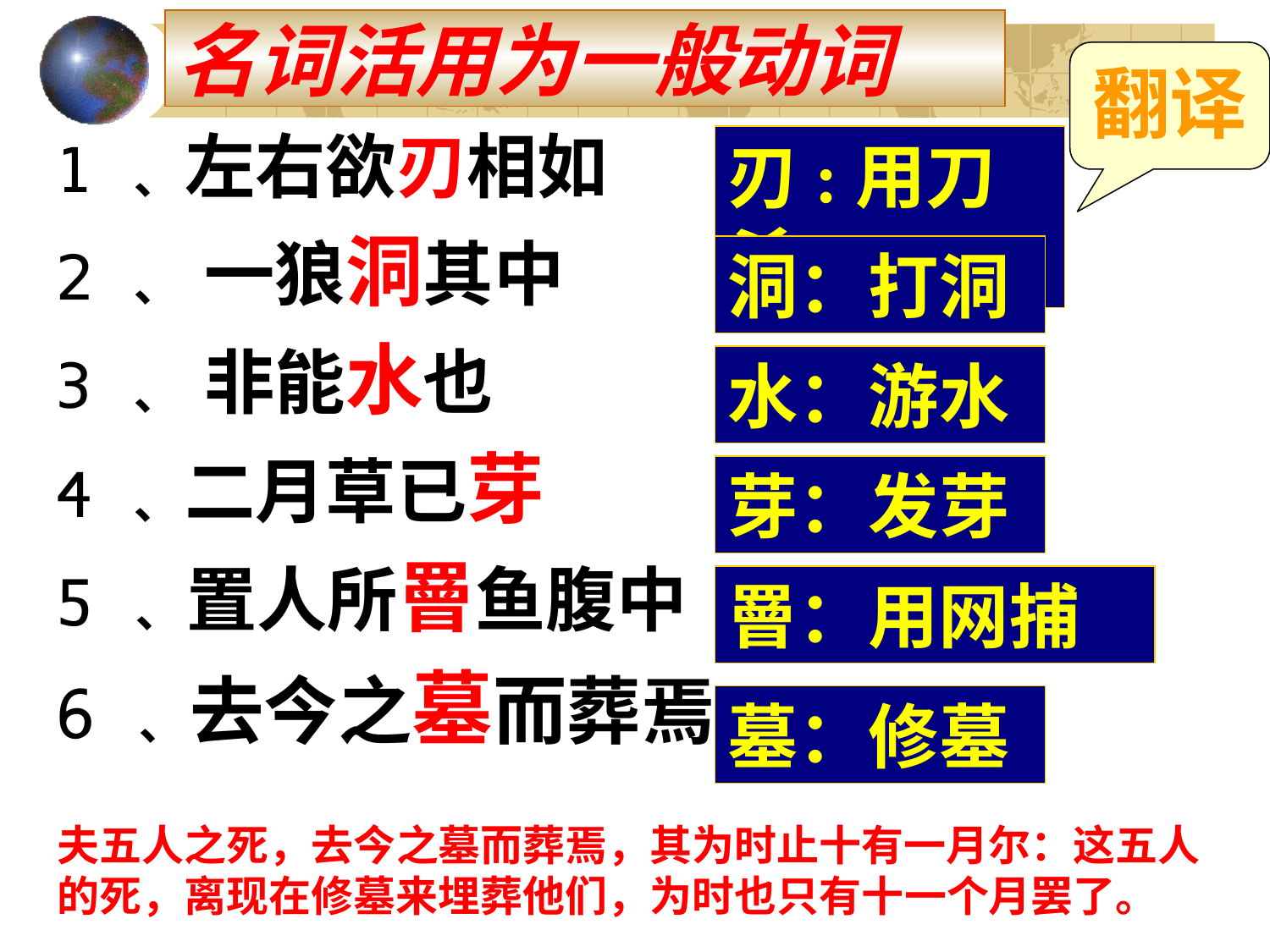

# 名词活用为一般动词
翻译
1 ﹑左右欲刃相如
2 ﹑ 一狼洞其中
3 ﹑ 非能水也
4 ﹑二月草已芽
5 ﹑置人所罾鱼腹中
6 ﹑去今之墓而葬焉

刃:用刀杀
洞：打洞
水：游水
芽：发芽
罾：用网捕
墓：修墓
夫五人之死，去今之墓而葬焉，其为时止十有一月尔：这五人的死，离现在修墓来埋葬他们，为时也只有十一个月罢了。